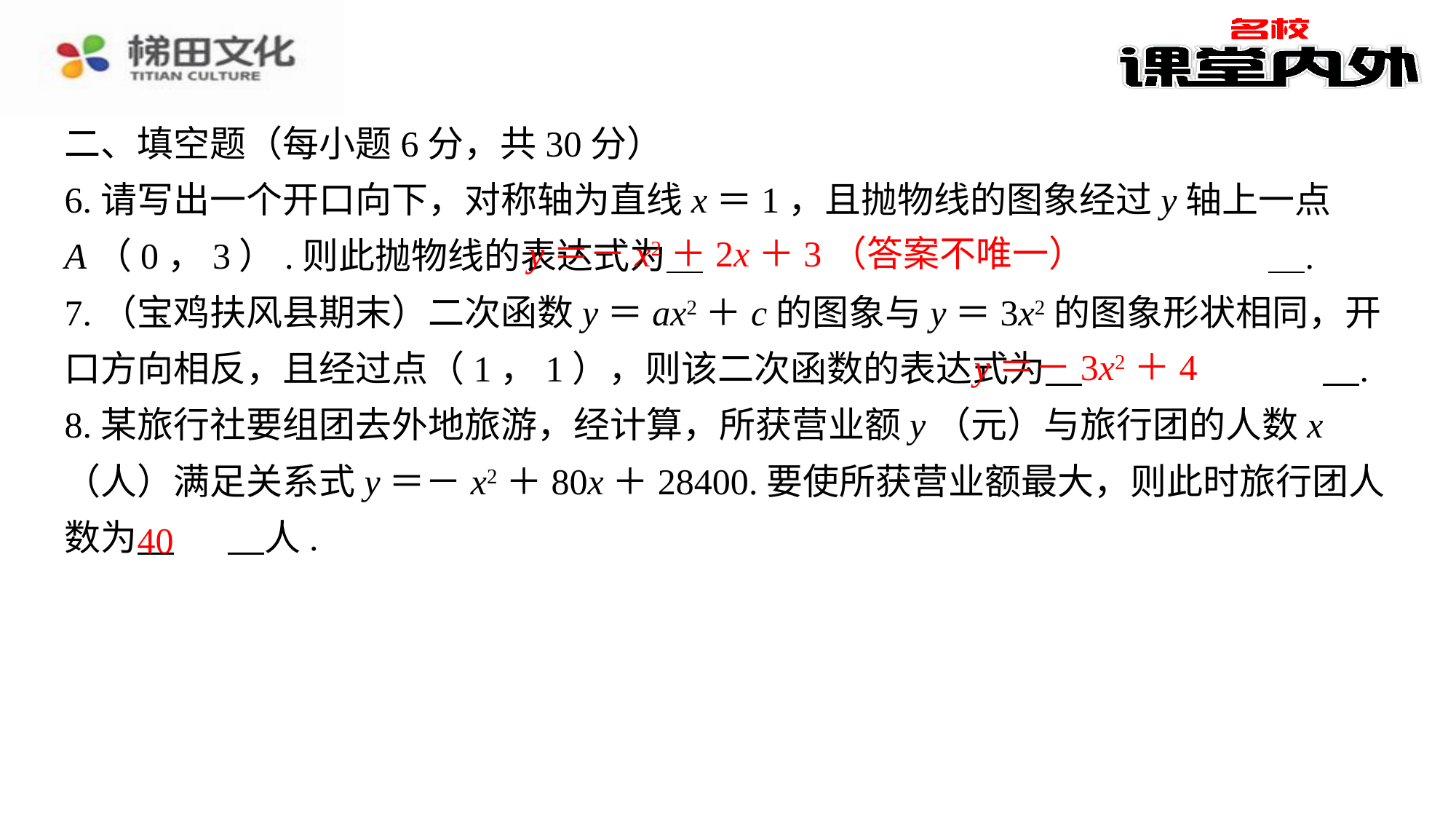

二、填空题（每小题6分，共30分）
6.请写出一个开口向下，对称轴为直线x＝1，且抛物线的图象经过y轴上一点A（0，3）.则此抛物线的表达式为 　y＝－x2＋2x＋3（答案不唯一）　⁠.
7.（宝鸡扶风县期末）二次函数y＝ax2＋c的图象与y＝3x2的图象形状相同，开口方向相反，且经过点（1，1），则该二次函数的表达式为 　y＝－3x2＋4　⁠.
8.某旅行社要组团去外地旅游，经计算，所获营业额y（元）与旅行团的人数x（人）满足关系式y＝－x2＋80x＋28400.要使所获营业额最大，则此时旅行团人数为 　40　⁠人.
y＝－x2＋2x＋3（答案不唯一）
y＝－3x2＋4
40